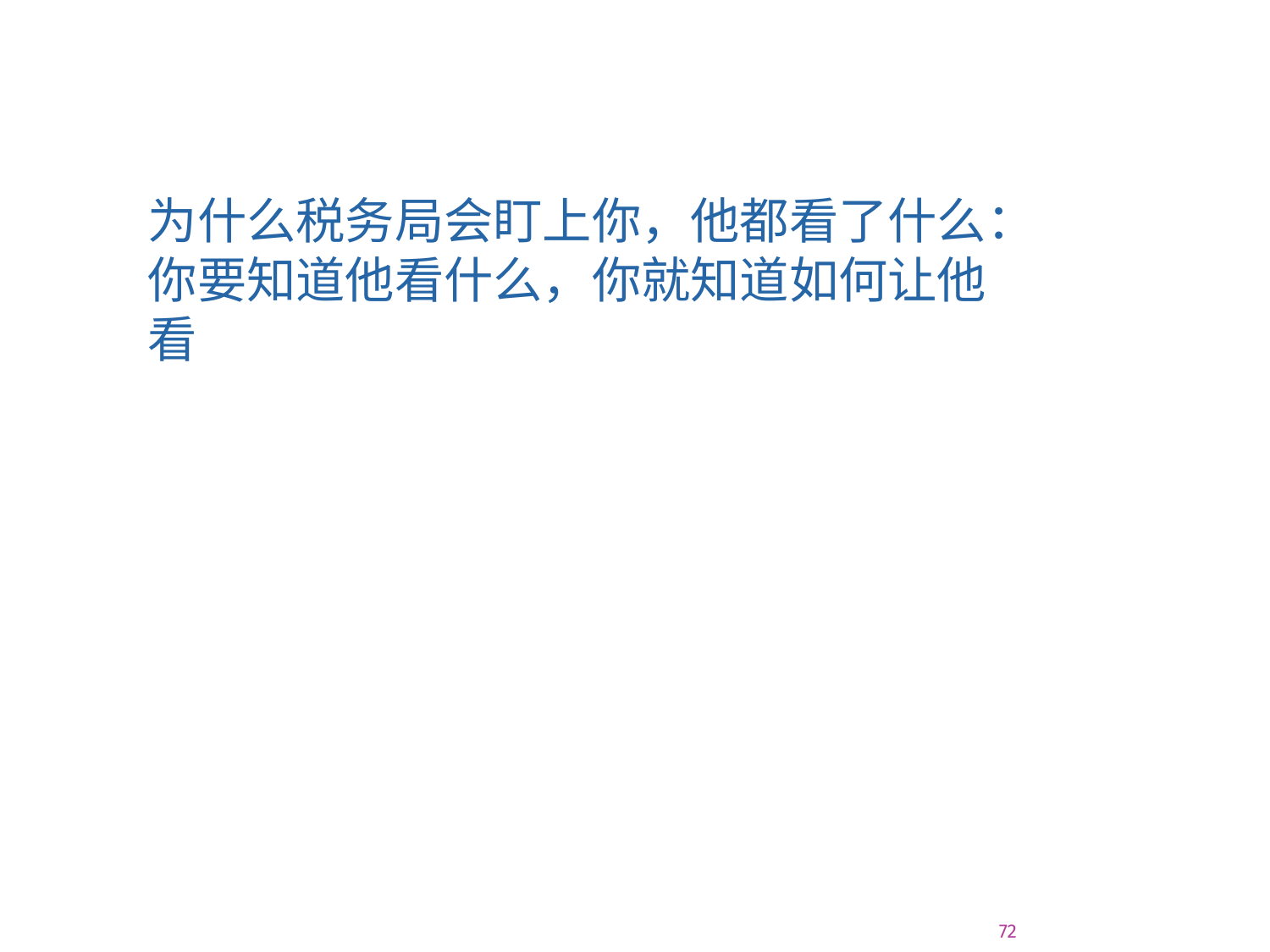

为什么税务局会盯上你，他都看了什么：你要知道他看什么，你就知道如何让他看
2015/7/20
72